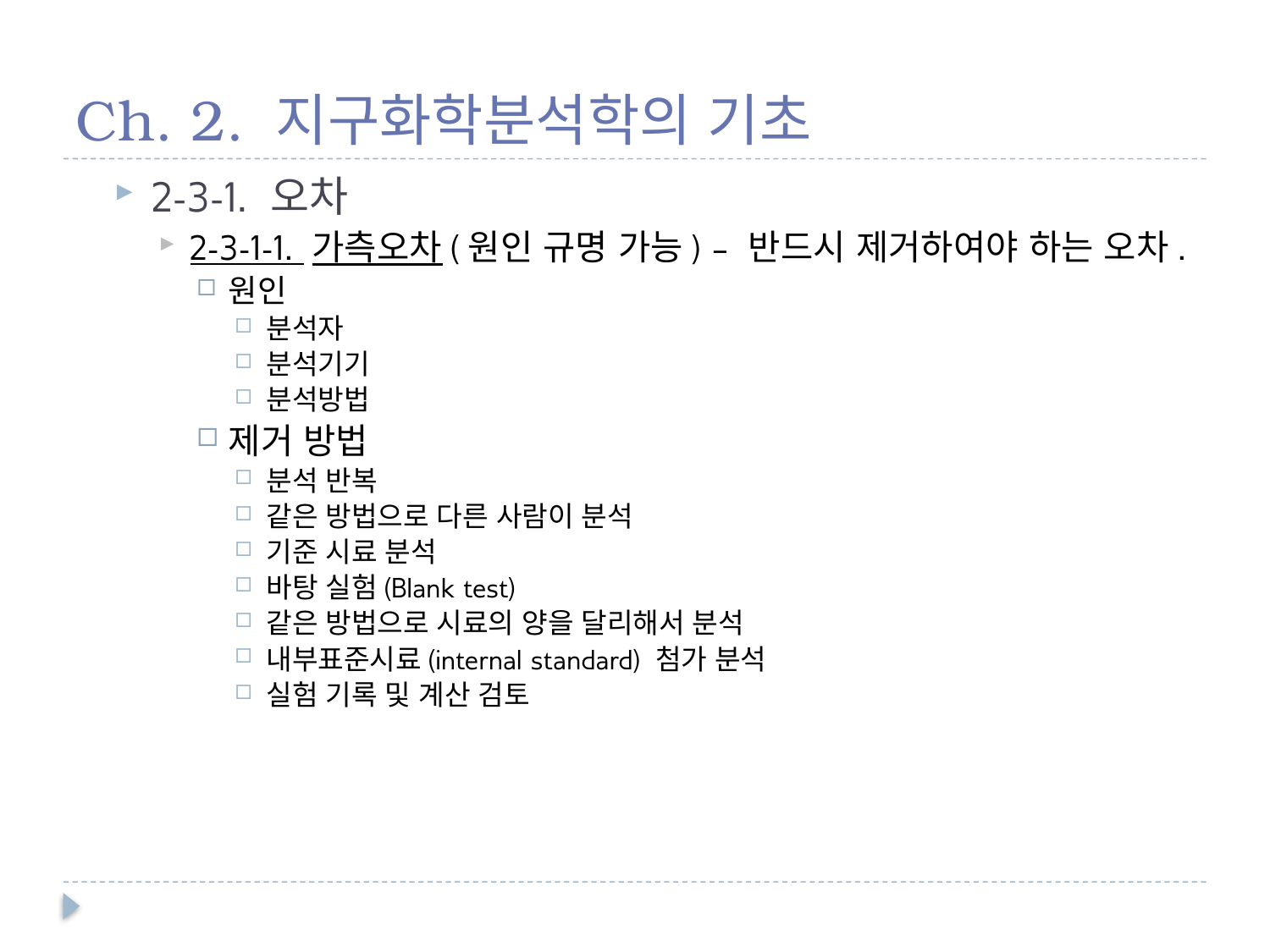

# Ch. 2. 지구화학분석학의 기초
2-3-1. 오차
2-3-1-1. 가측오차(원인 규명 가능) – 반드시 제거하여야 하는 오차.
원인
분석자
분석기기
분석방법
제거 방법
분석 반복
같은 방법으로 다른 사람이 분석
기준 시료 분석
바탕 실험(Blank test)
같은 방법으로 시료의 양을 달리해서 분석
내부표준시료(internal standard) 첨가 분석
실험 기록 및 계산 검토